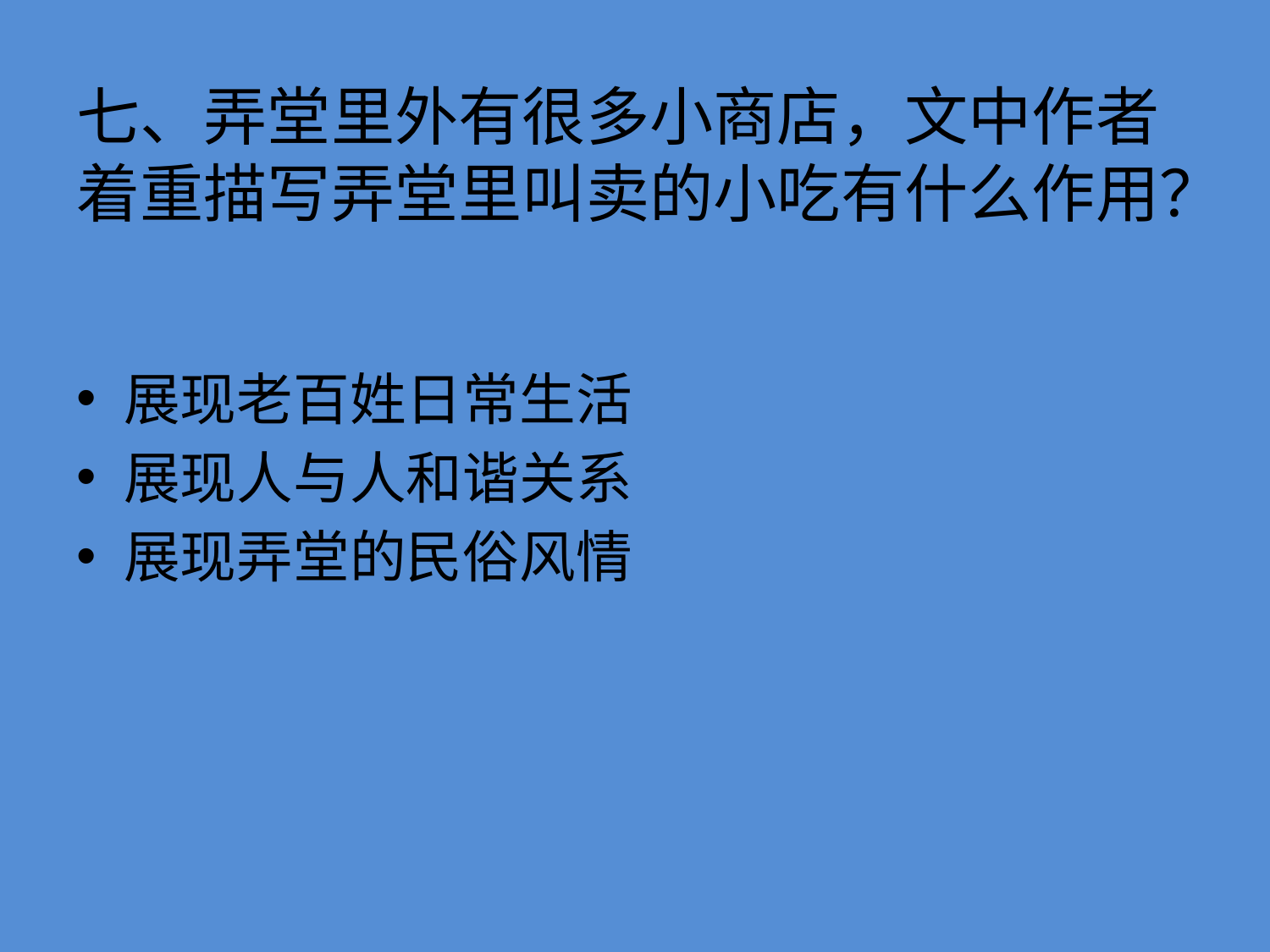

# 七、弄堂里外有很多小商店，文中作者着重描写弄堂里叫卖的小吃有什么作用？
展现老百姓日常生活
展现人与人和谐关系
展现弄堂的民俗风情